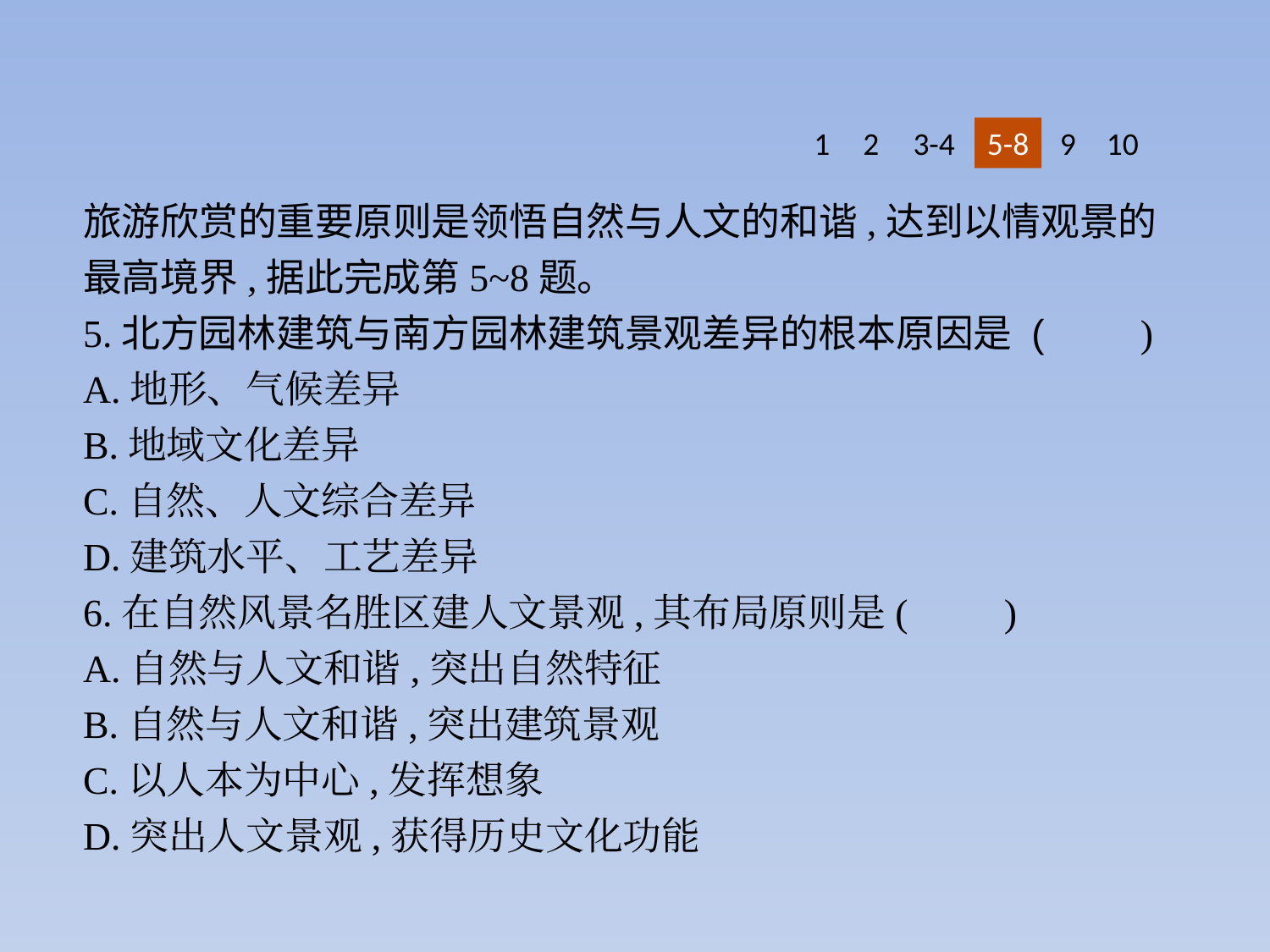

1
2
3-4
5-8
9
10
旅游欣赏的重要原则是领悟自然与人文的和谐,达到以情观景的最高境界,据此完成第5~8题。
5.北方园林建筑与南方园林建筑景观差异的根本原因是 (　　)
A.地形、气候差异
B.地域文化差异
C.自然、人文综合差异
D.建筑水平、工艺差异
6.在自然风景名胜区建人文景观,其布局原则是(　　)
A.自然与人文和谐,突出自然特征
B.自然与人文和谐,突出建筑景观
C.以人本为中心,发挥想象
D.突出人文景观,获得历史文化功能